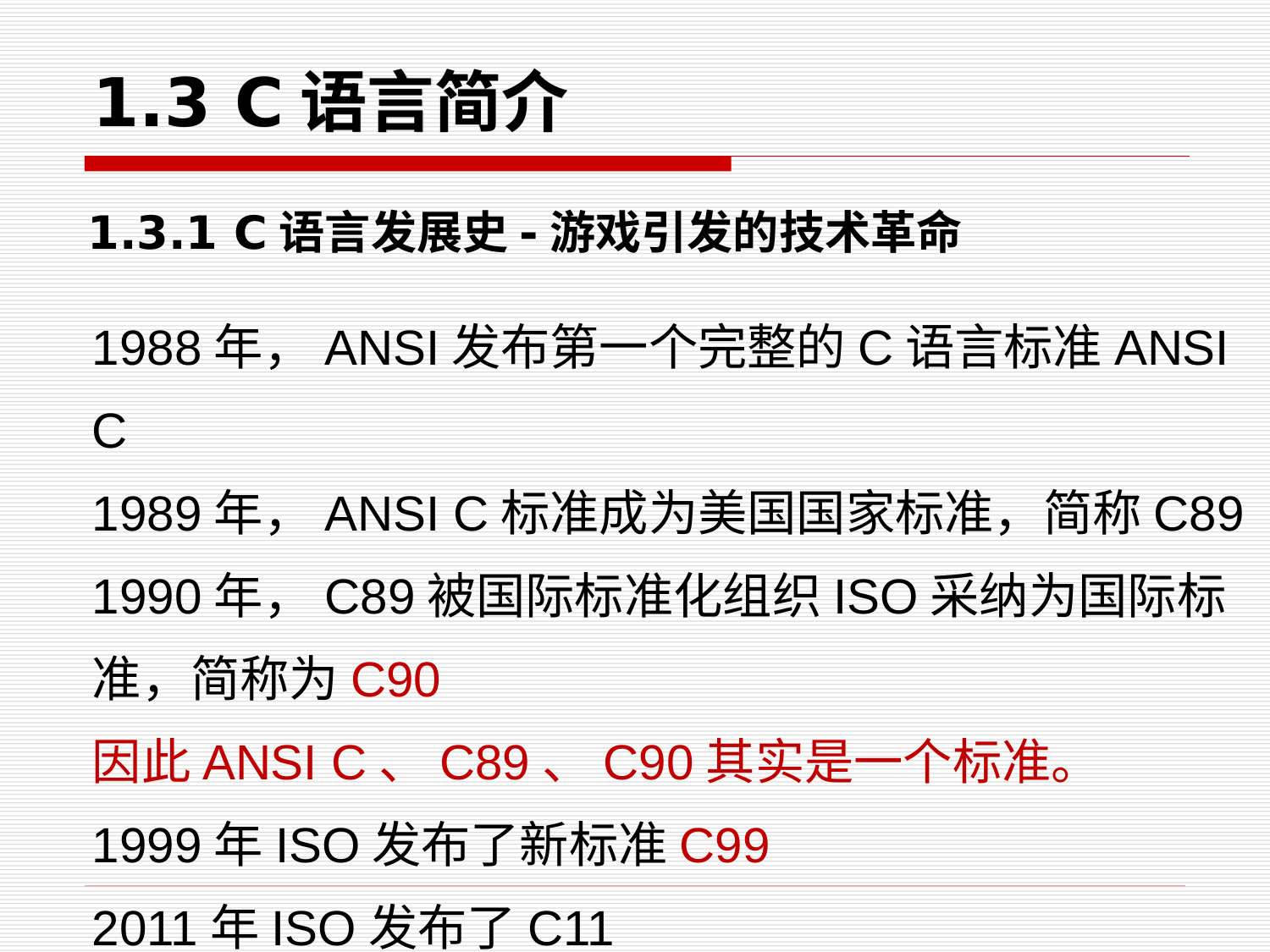

1.3 C语言简介
1.3.1 C语言发展史-游戏引发的技术革命

1988年，ANSI发布第一个完整的C语言标准ANSI C
1989年，ANSI C标准成为美国国家标准，简称C89
1990年，C89被国际标准化组织ISO采纳为国际标准，简称为C90
因此ANSI C、C89、C90其实是一个标准。
1999年ISO发布了新标准C99
2011年ISO发布了C11